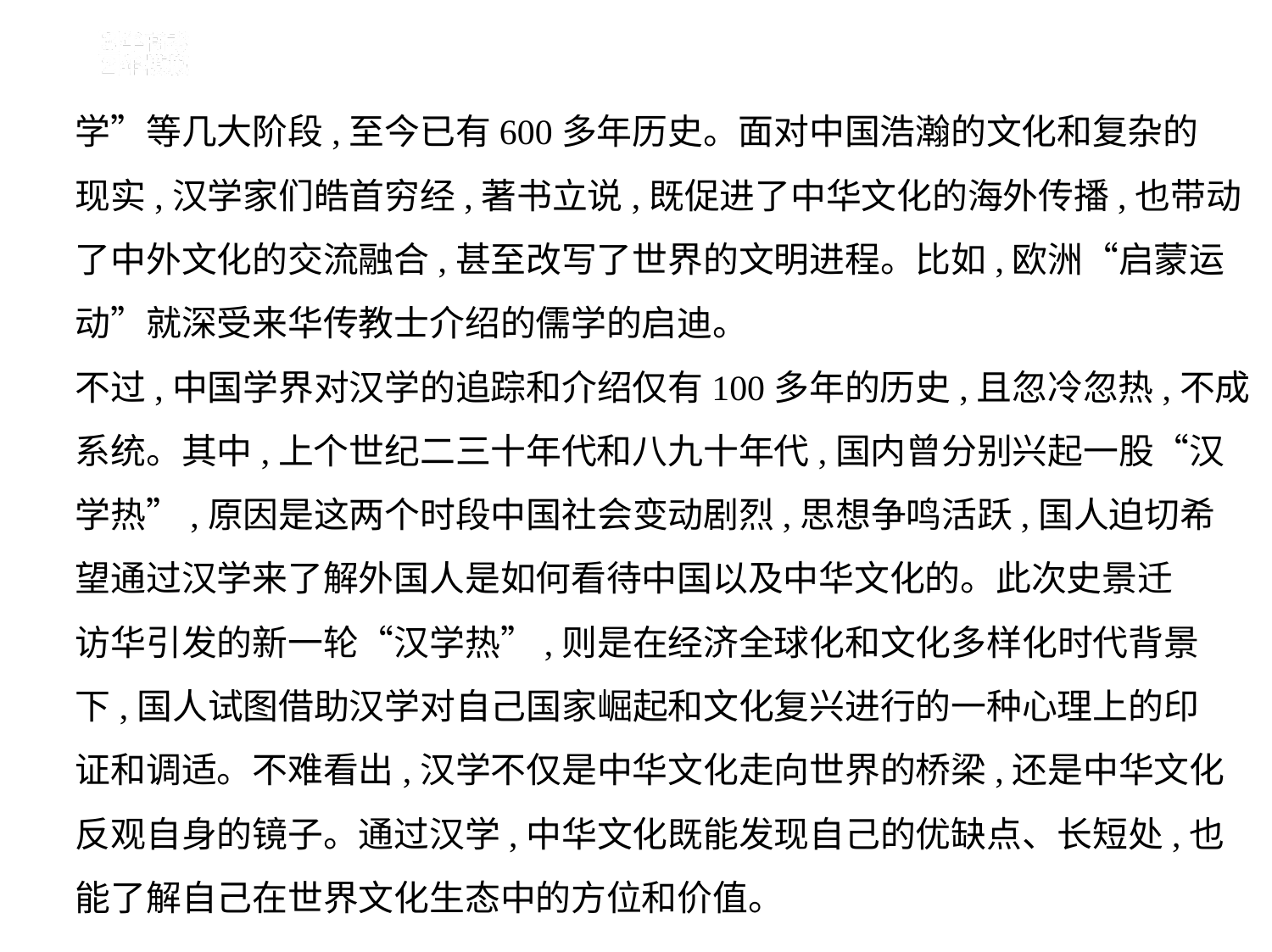

学”等几大阶段,至今已有600多年历史。面对中国浩瀚的文化和复杂的
现实,汉学家们皓首穷经,著书立说,既促进了中华文化的海外传播,也带动
了中外文化的交流融合,甚至改写了世界的文明进程。比如,欧洲“启蒙运
动”就深受来华传教士介绍的儒学的启迪。
不过,中国学界对汉学的追踪和介绍仅有100多年的历史,且忽冷忽热,不成
系统。其中,上个世纪二三十年代和八九十年代,国内曾分别兴起一股“汉
学热”,原因是这两个时段中国社会变动剧烈,思想争鸣活跃,国人迫切希
望通过汉学来了解外国人是如何看待中国以及中华文化的。此次史景迁
访华引发的新一轮“汉学热”,则是在经济全球化和文化多样化时代背景
下,国人试图借助汉学对自己国家崛起和文化复兴进行的一种心理上的印
证和调适。不难看出,汉学不仅是中华文化走向世界的桥梁,还是中华文化
反观自身的镜子。通过汉学,中华文化既能发现自己的优缺点、长短处,也
能了解自己在世界文化生态中的方位和价值。